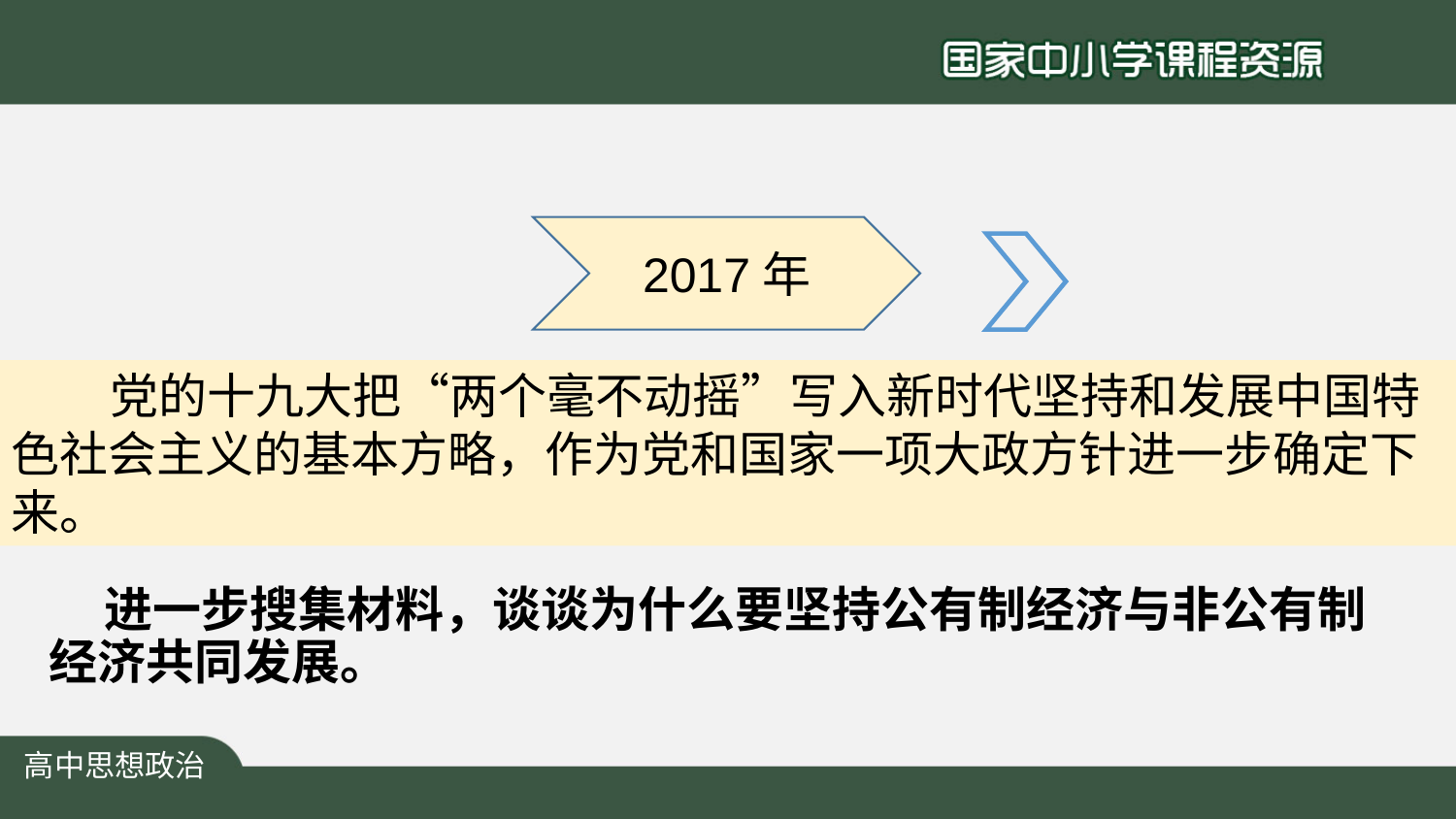

#
2017年

        党的十九大把“两个毫不动摇”写入新时代坚持和发展中国特色社会主义的基本方略，作为党和国家一项大政方针进一步确定下来。
    进一步搜集材料，谈谈为什么要坚持公有制经济与非公有制经济共同发展。